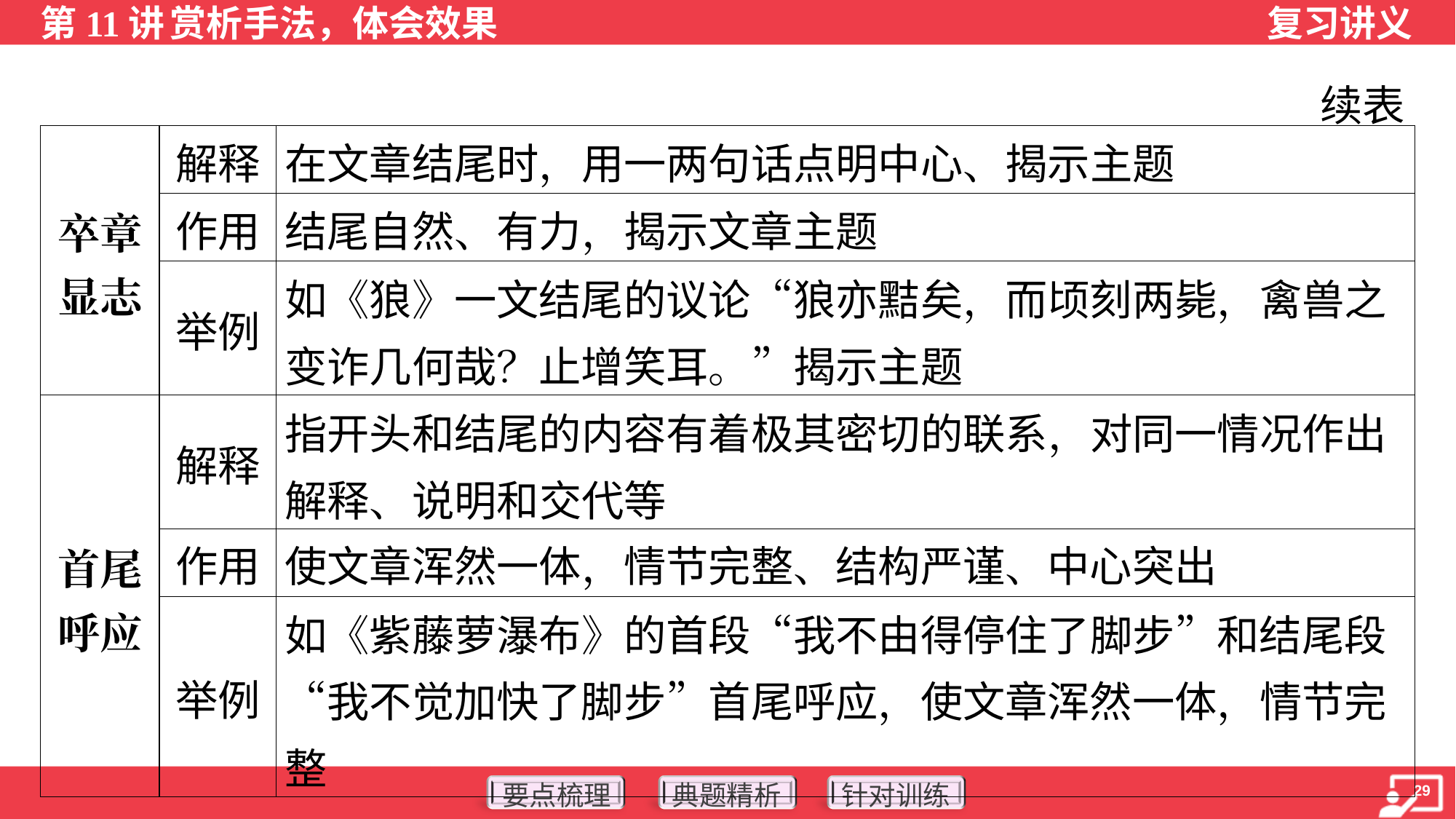

续表
| 卒章 显志 | 解释 | 在文章结尾时，用一两句话点明中心、揭示主题 |
| --- | --- | --- |
|  | 作用 | 结尾自然、有力，揭示文章主题 |
|  | 举例 | 如《狼》一文结尾的议论“狼亦黠矣，而顷刻两毙，禽兽之变诈几何哉？止增笑耳。”揭示主题 |
| 首尾 呼应 | 解释 | 指开头和结尾的内容有着极其密切的联系，对同一情况作出解释、说明和交代等 |
|  | 作用 | 使文章浑然一体，情节完整、结构严谨、中心突出 |
|  | 举例 | 如《紫藤萝瀑布》的首段“我不由得停住了脚步”和结尾段“我不觉加快了脚步”首尾呼应，使文章浑然一体，情节完整 |